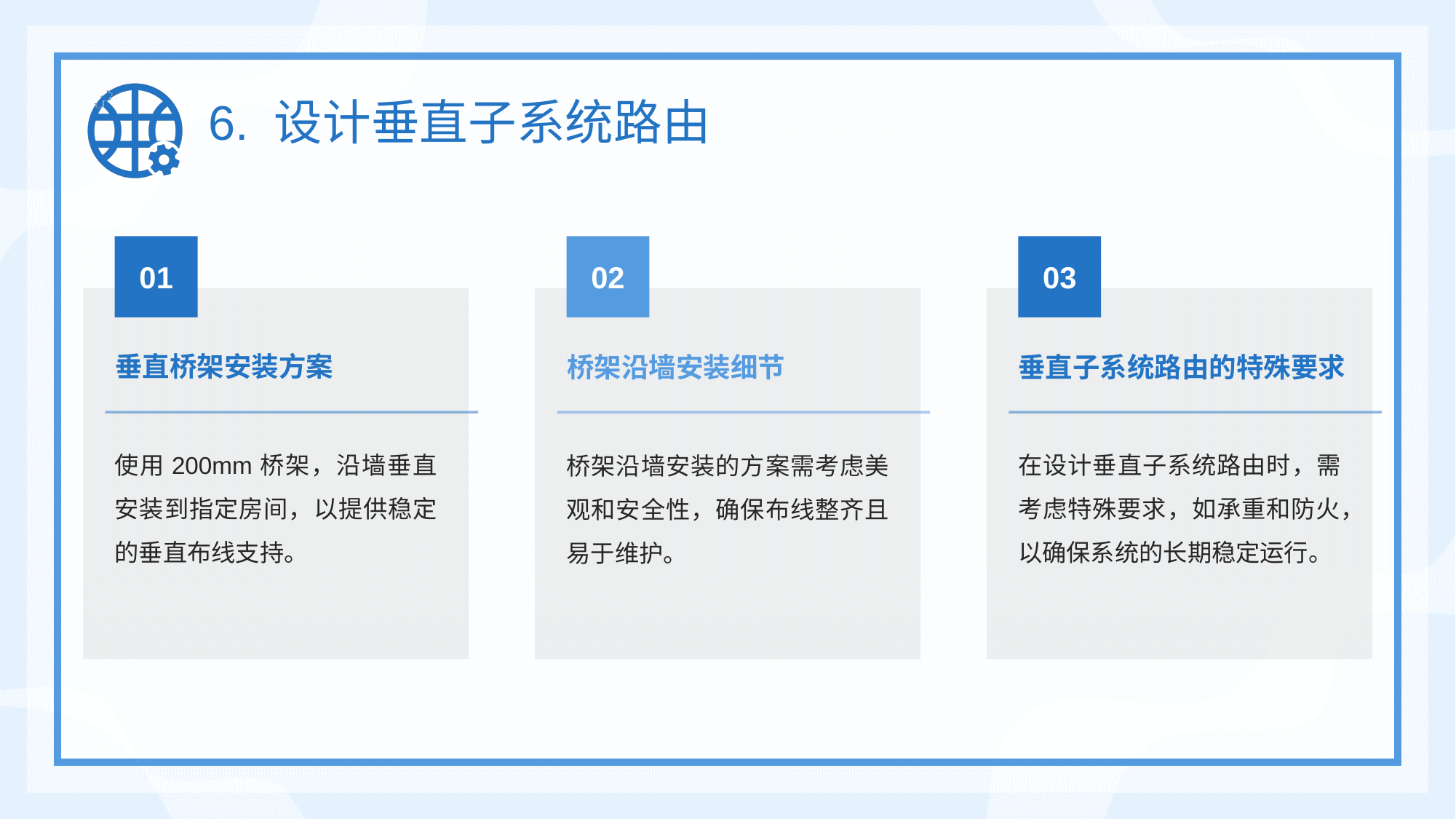

6. 设计垂直子系统路由
01
02
03

垂直桥架安装方案
桥架沿墙安装细节
垂直子系统路由的特殊要求
使用200mm桥架，沿墙垂直安装到指定房间，以提供稳定的垂直布线支持。
在设计垂直子系统路由时，需考虑特殊要求，如承重和防火，以确保系统的长期稳定运行。
桥架沿墙安装的方案需考虑美观和安全性，确保布线整齐且易于维护。